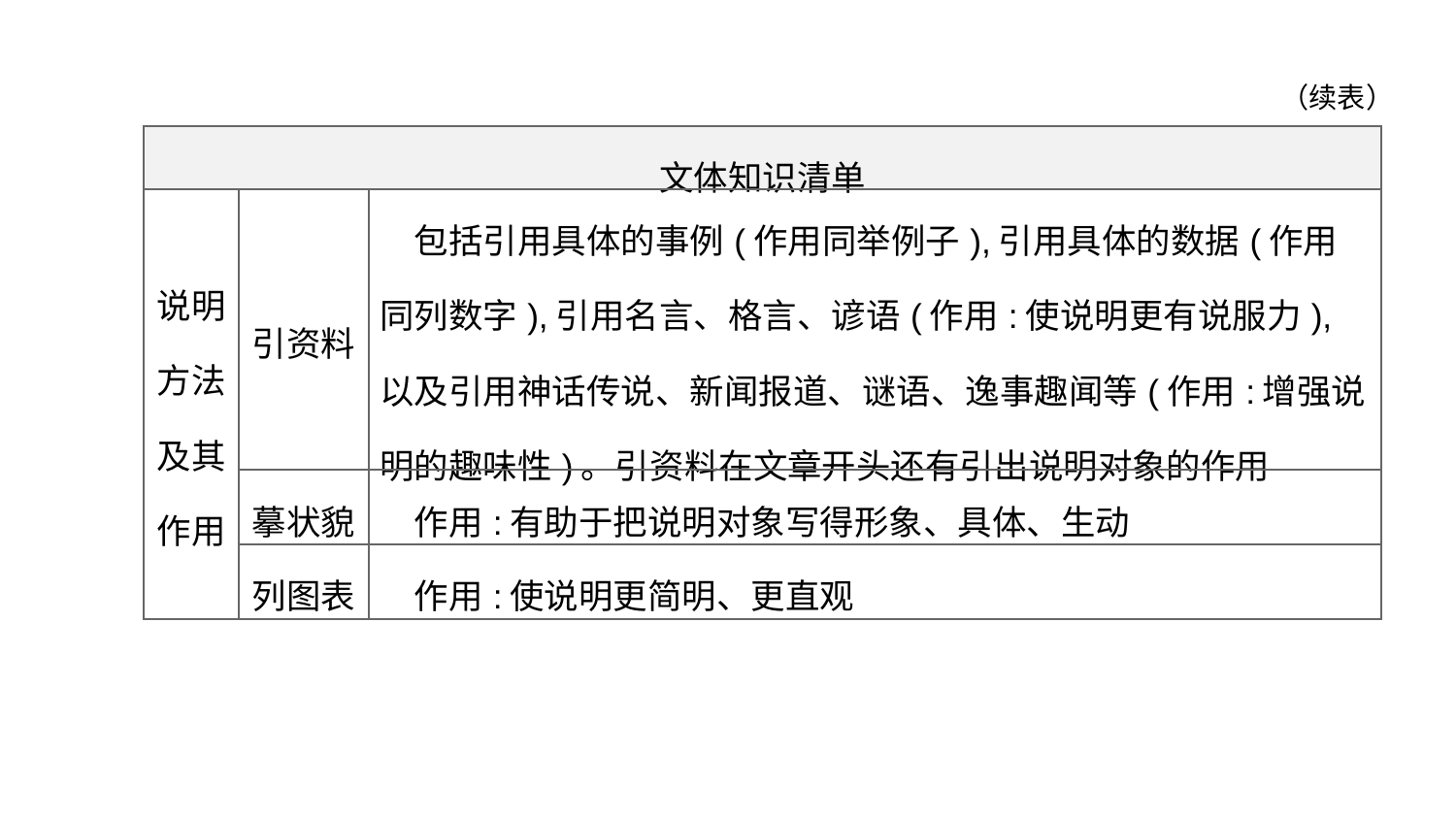

（续表）
| 文体知识清单 |  |  |
| --- | --- | --- |
| 说明 方法 及其 作用 | 引资料 | 包括引用具体的事例(作用同举例子),引用具体的数据(作用同列数字),引用名言、格言、谚语(作用:使说明更有说服力),以及引用神话传说、新闻报道、谜语、逸事趣闻等(作用:增强说明的趣味性)。引资料在文章开头还有引出说明对象的作用 |
|  | 摹状貌 | 作用:有助于把说明对象写得形象、具体、生动 |
|  | 列图表 | 作用:使说明更简明、更直观 |